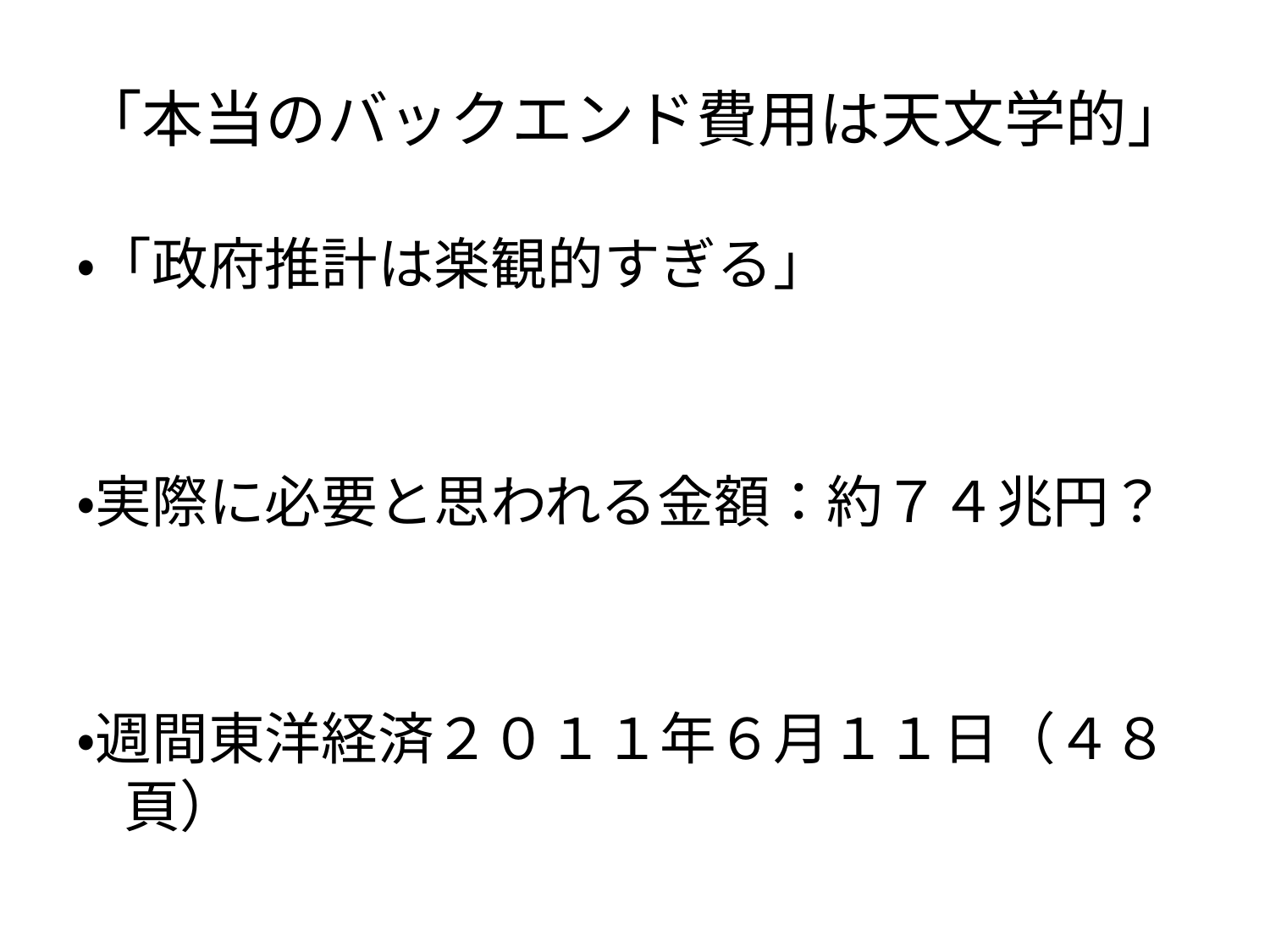

# 「本当のバックエンド費用は天文学的」
・「政府推計は楽観的すぎる」

・実際に必要と思われる金額：約７４兆円？

・週間東洋経済２０１１年６月１１日（４８頁）